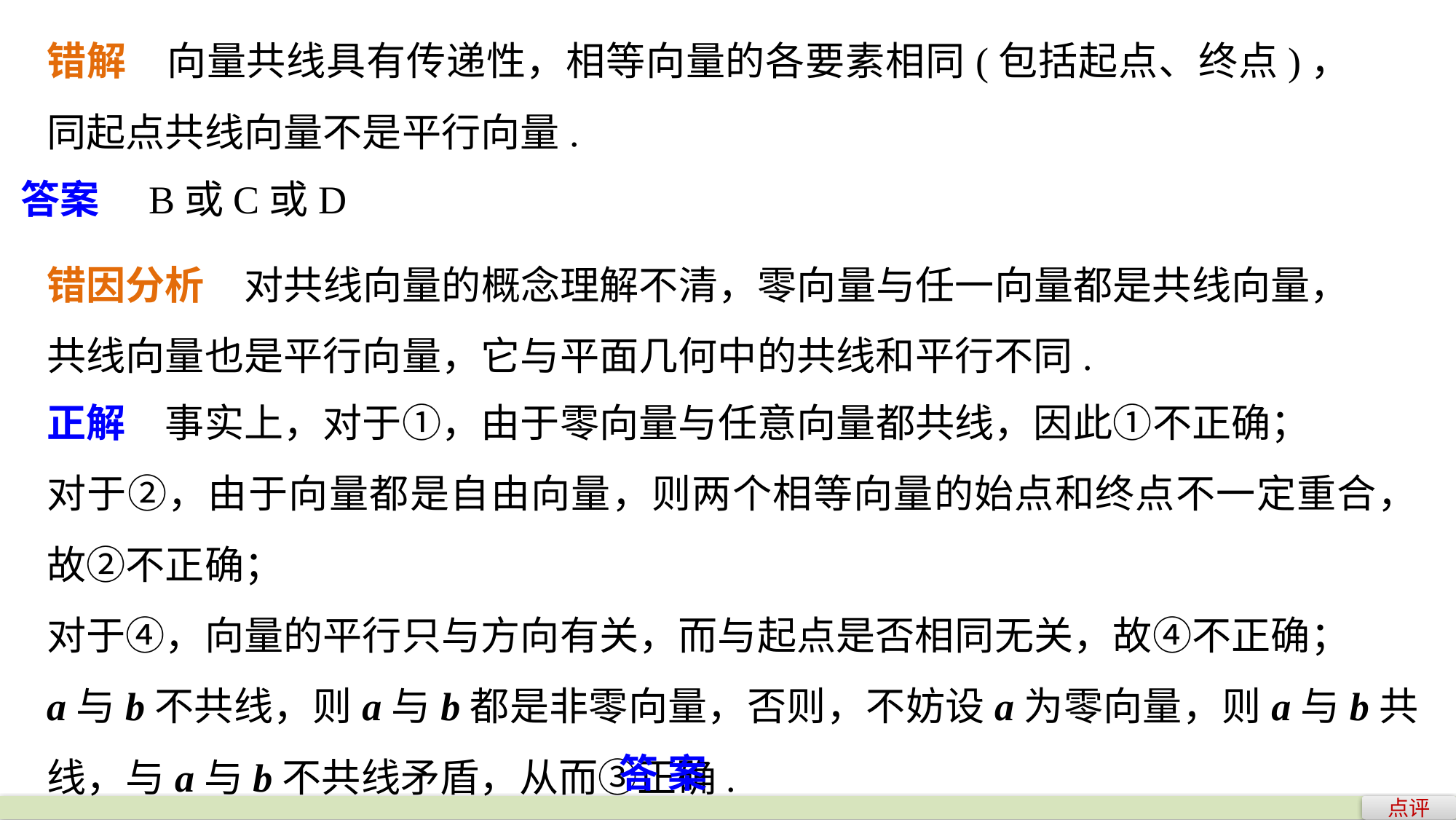

错解　向量共线具有传递性，相等向量的各要素相同(包括起点、终点)，同起点共线向量不是平行向量.
答案　B或C或D
错因分析　对共线向量的概念理解不清，零向量与任一向量都是共线向量，共线向量也是平行向量，它与平面几何中的共线和平行不同.
正解　事实上，对于①，由于零向量与任意向量都共线，因此①不正确；
对于②，由于向量都是自由向量，则两个相等向量的始点和终点不一定重合，故②不正确；
对于④，向量的平行只与方向有关，而与起点是否相同无关，故④不正确；
a与b不共线，则a与b都是非零向量，否则，不妨设a为零向量，则a与b共线，与a与b不共线矛盾，从而③正确.
答案　A
点评